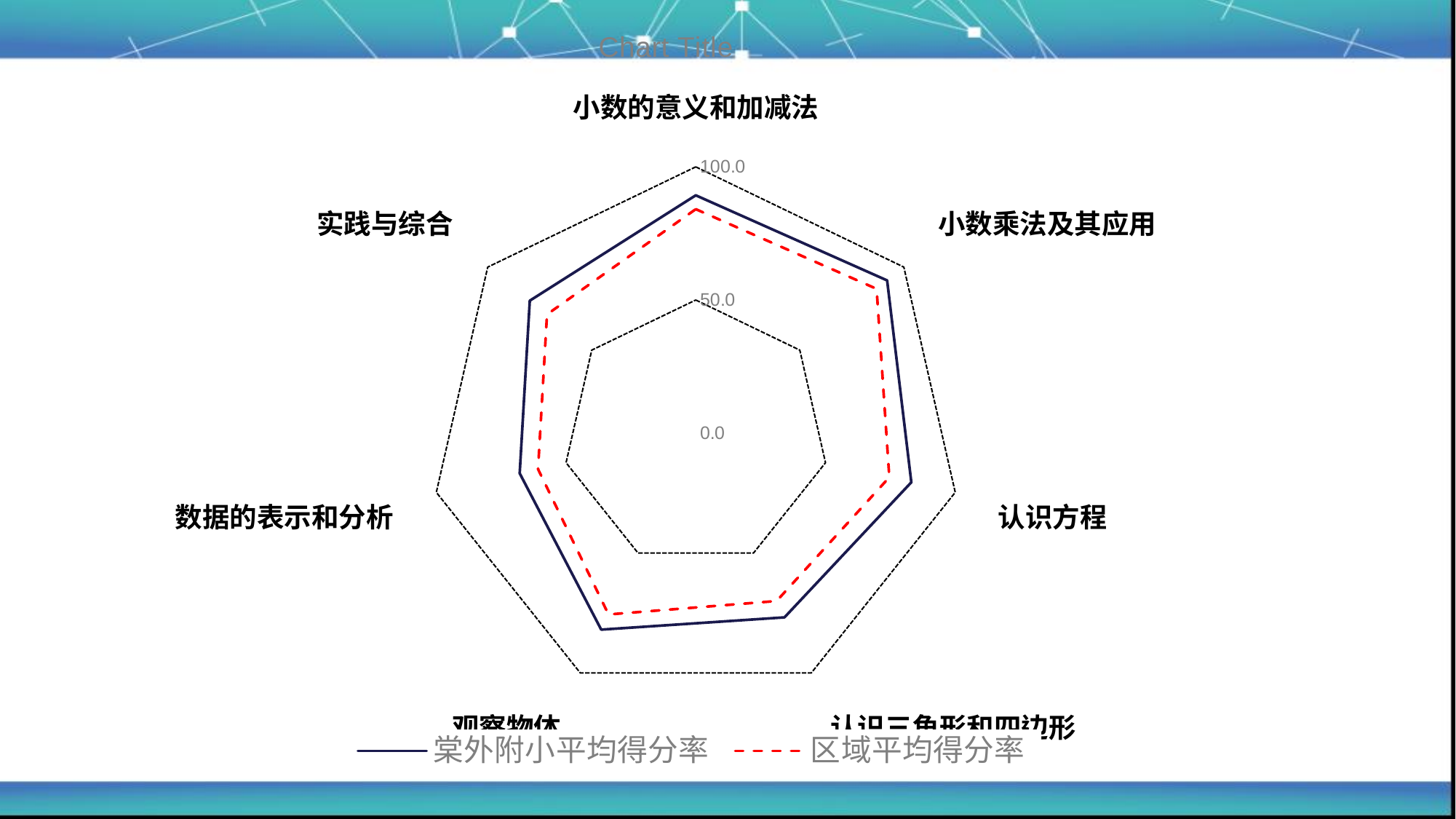

### Chart:

| Category | 棠外附小平均得分率 | 区域平均得分率 |
|---|---|---|
| 小数的意义和加减法 | 89.3 | 84.1 |
| 小数乘法及其应用 | 91.95714285714287 | 86.9 |
| 认识方程 | 83.07142857142858 | 74.6 |
| 认识三角形和四边形 | 76.81428571428572 | 70.0 |
| 观察物体 | 81.91428571428571 | 75.6 |
| 数据的表示和分析 | 67.87142857142857 | 60.8 |
| 实践与综合 | 79.77142857142859 | 71.5 |